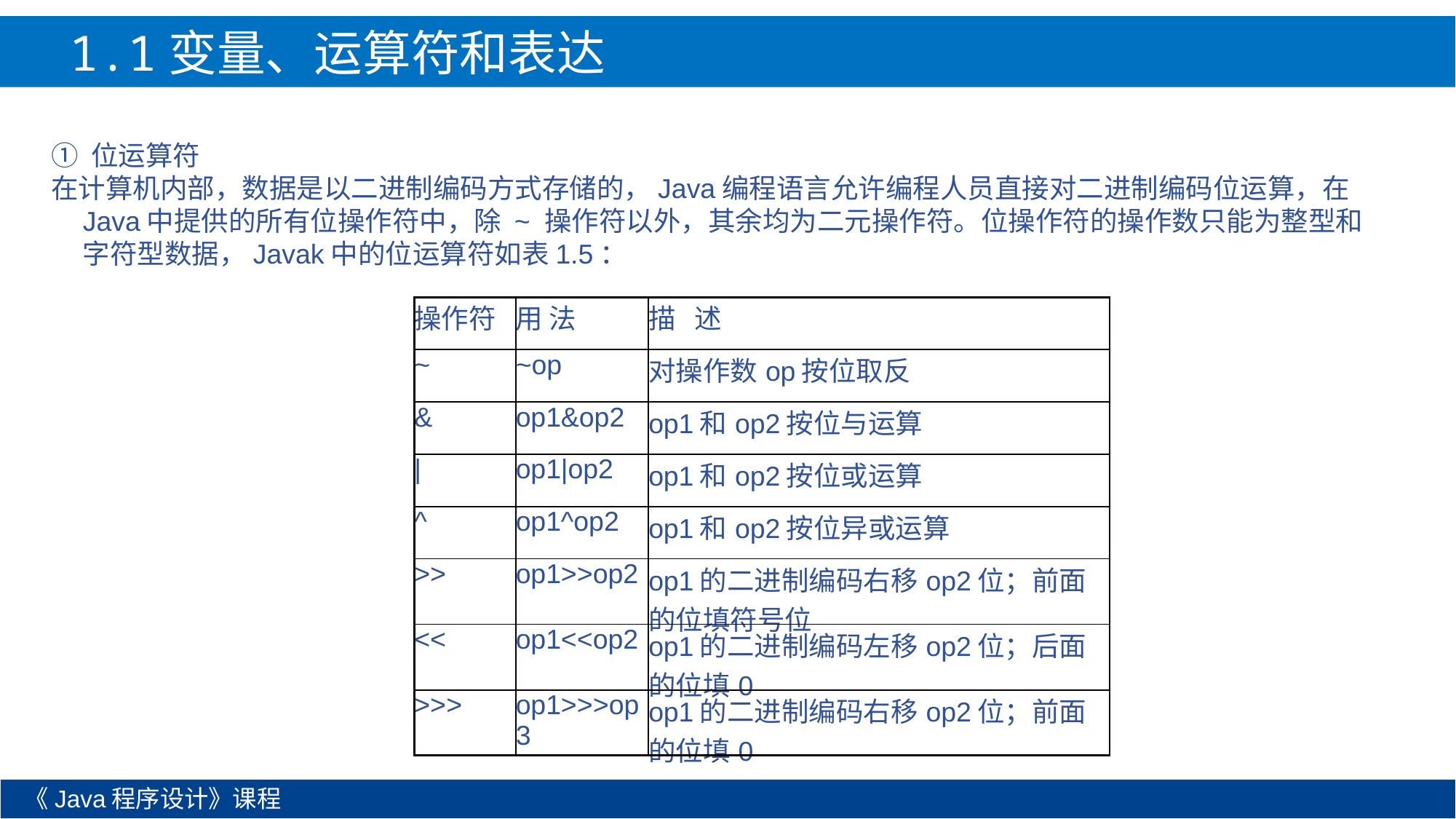

1.1变量、运算符和表达式
① 位运算符
在计算机内部，数据是以二进制编码方式存储的，Java编程语言允许编程人员直接对二进制编码位运算，在Java中提供的所有位操作符中，除 ~ 操作符以外，其余均为二元操作符。位操作符的操作数只能为整型和字符型数据，Javak中的位运算符如表1.5：
| 操作符 | 用 法 | 描 述 |
| --- | --- | --- |
| ~ | ~op | 对操作数op按位取反 |
| & | op1&op2 | op1和op2按位与运算 |
| | | op1|op2 | op1和op2按位或运算 |
| ^ | op1^op2 | op1和op2按位异或运算 |
| >> | op1>>op2 | op1的二进制编码右移op2位；前面的位填符号位 |
| << | op1<<op2 | op1的二进制编码左移op2位；后面的位填0 |
| >>> | op1>>>op3 | op1的二进制编码右移op2位；前面的位填0 |
《Java程序设计》课程